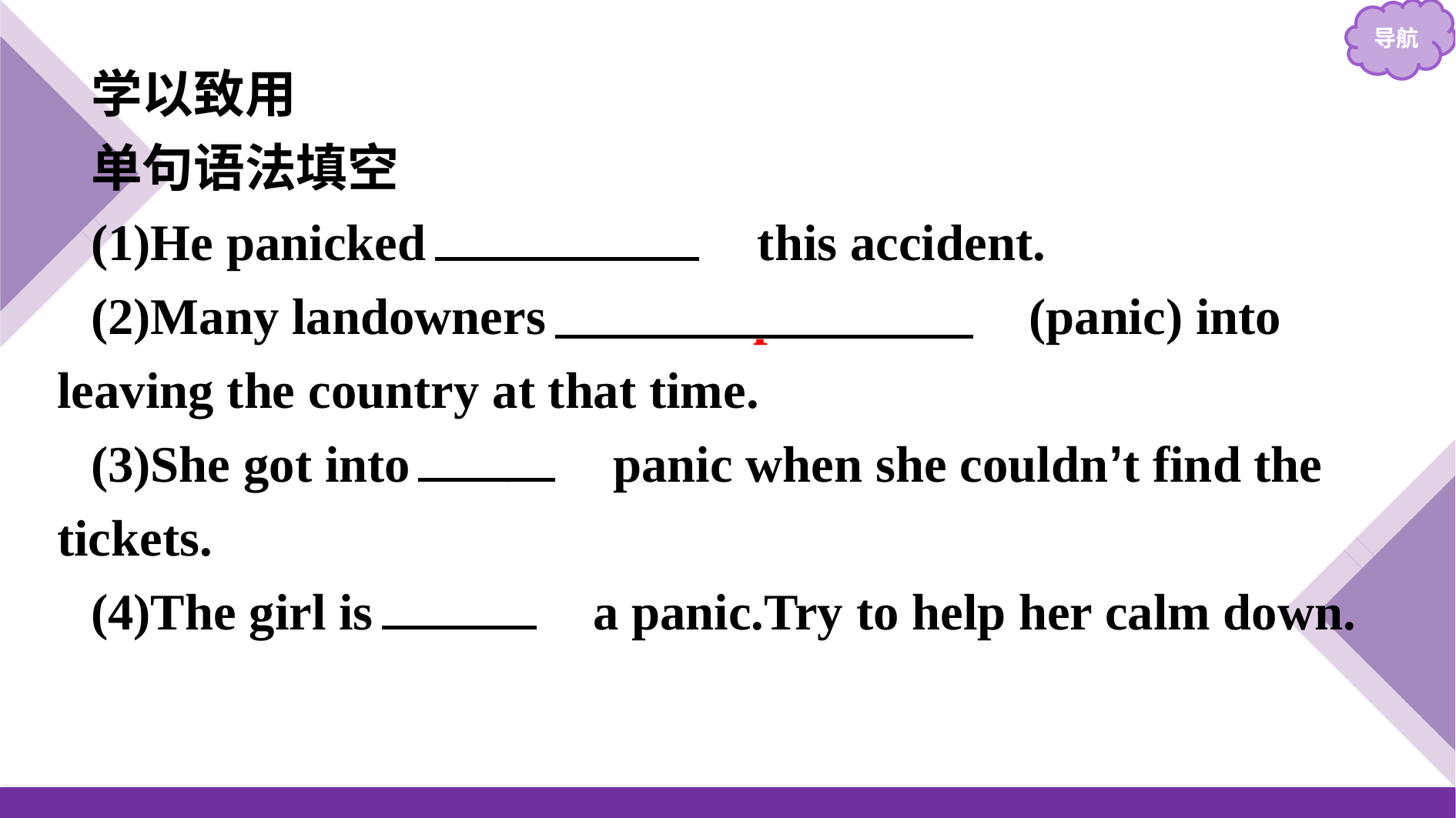

学以致用
单句语法填空
(1)He panicked 　over/at　 this accident.
(2)Many landowners 　were panicked　(panic) into leaving the country at that time.
(3)She got into 　a　 panic when she couldn’t find the tickets.
(4)The girl is 　in　 a panic.Try to help her calm down.